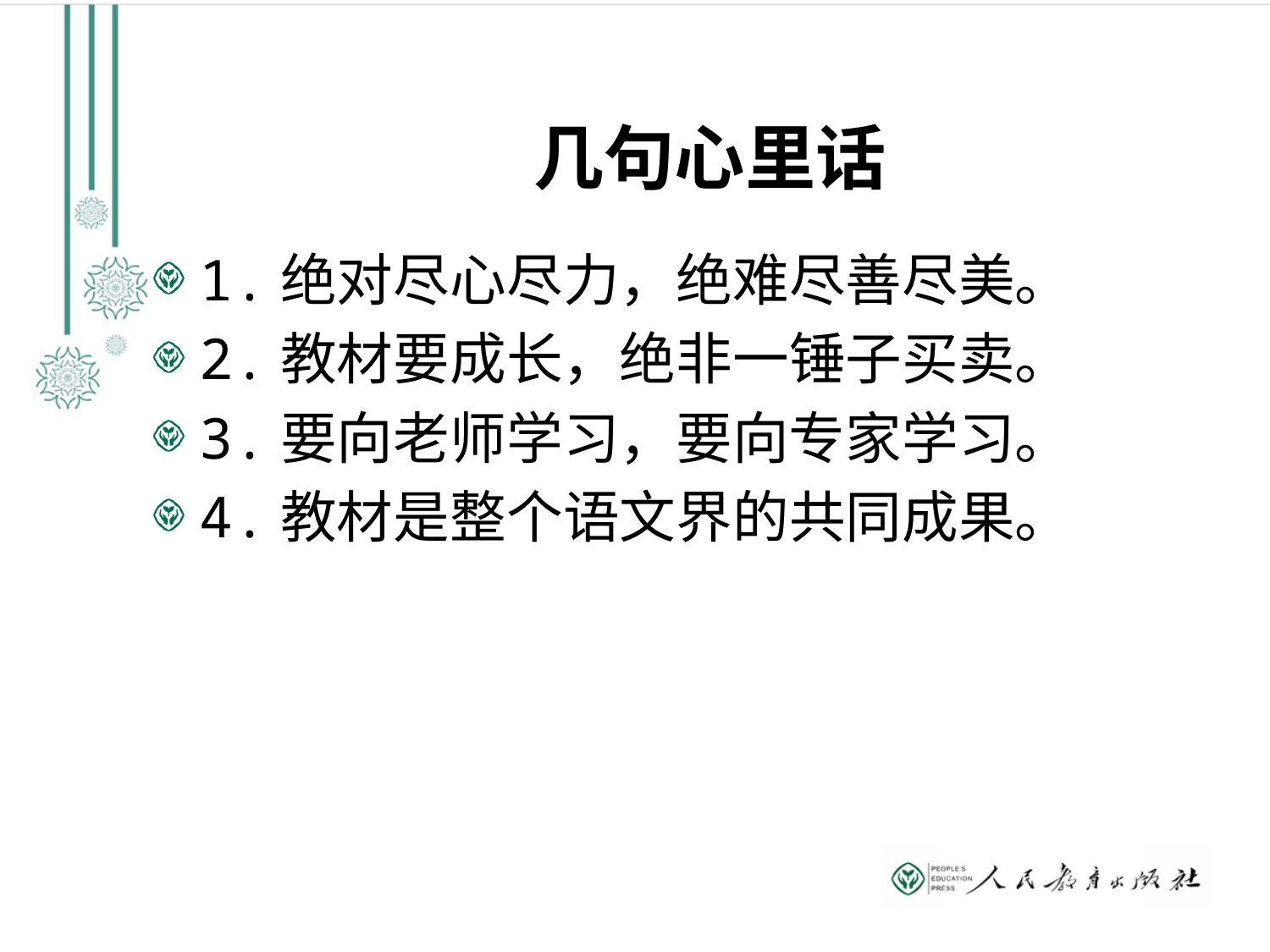

# 几句心里话
1.绝对尽心尽力，绝难尽善尽美。
2.教材要成长，绝非一锤子买卖。
3.要向老师学习，要向专家学习。
4.教材是整个语文界的共同成果。